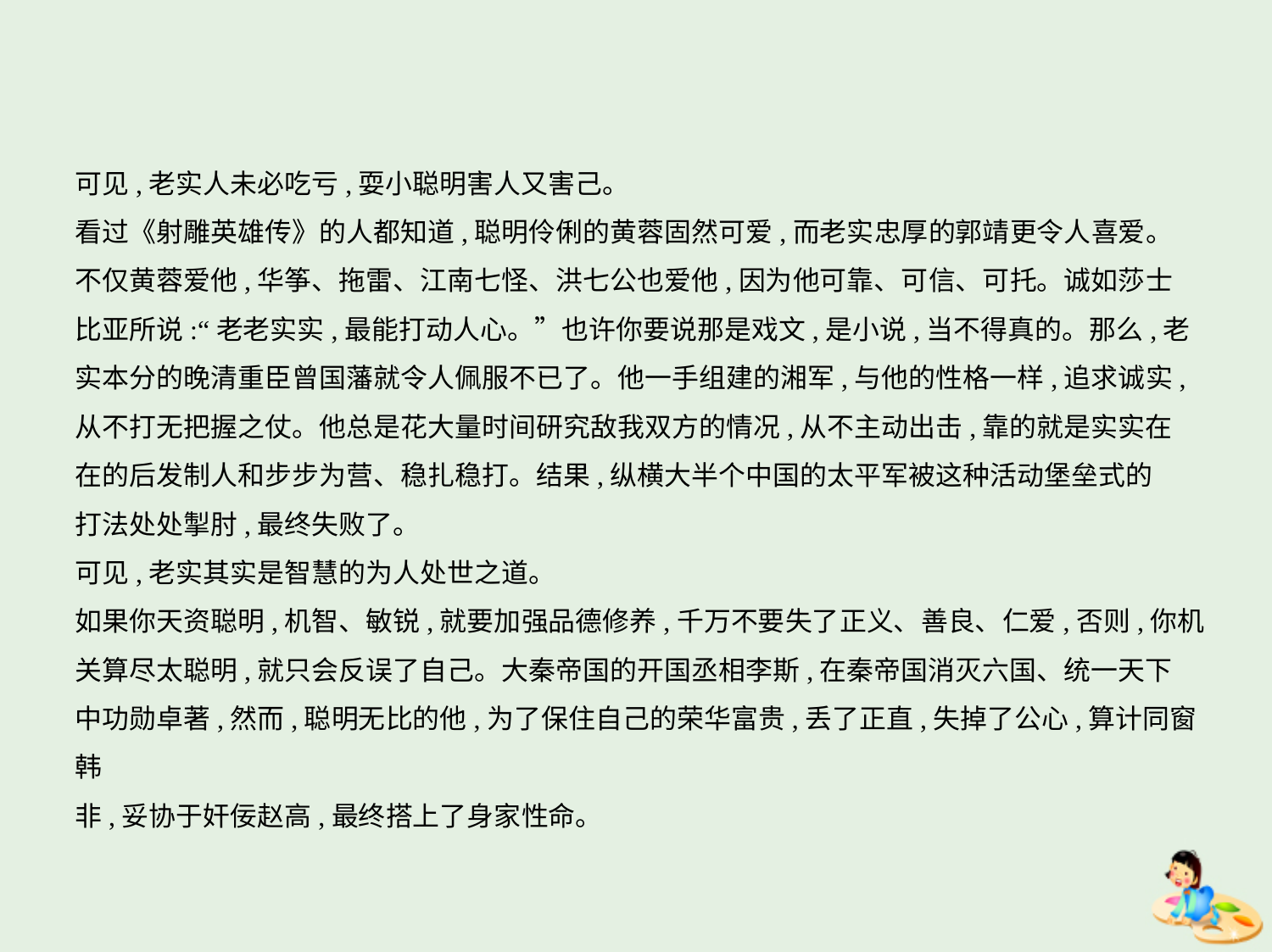

可见,老实人未必吃亏,耍小聪明害人又害己。
看过《射雕英雄传》的人都知道,聪明伶俐的黄蓉固然可爱,而老实忠厚的郭靖更令人喜爱。
不仅黄蓉爱他,华筝、拖雷、江南七怪、洪七公也爱他,因为他可靠、可信、可托。诚如莎士
比亚所说:“老老实实,最能打动人心。”也许你要说那是戏文,是小说,当不得真的。那么,老
实本分的晚清重臣曾国藩就令人佩服不已了。他一手组建的湘军,与他的性格一样,追求诚实,
从不打无把握之仗。他总是花大量时间研究敌我双方的情况,从不主动出击,靠的就是实实在
在的后发制人和步步为营、稳扎稳打。结果,纵横大半个中国的太平军被这种活动堡垒式的
打法处处掣肘,最终失败了。
可见,老实其实是智慧的为人处世之道。
如果你天资聪明,机智、敏锐,就要加强品德修养,千万不要失了正义、善良、仁爱,否则,你机
关算尽太聪明,就只会反误了自己。大秦帝国的开国丞相李斯,在秦帝国消灭六国、统一天下
中功勋卓著,然而,聪明无比的他,为了保住自己的荣华富贵,丢了正直,失掉了公心,算计同窗韩
非,妥协于奸佞赵高,最终搭上了身家性命。